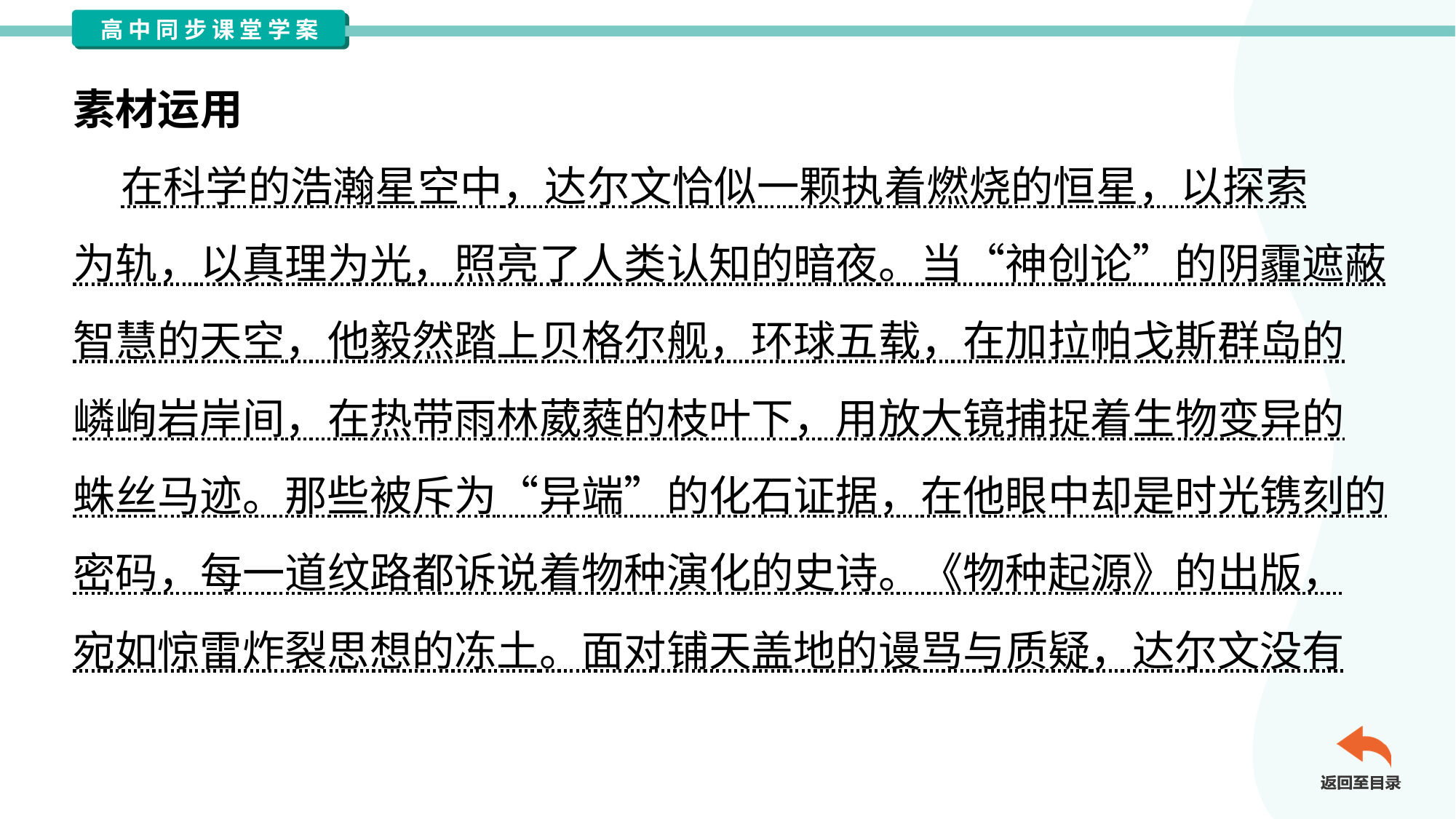

素材运用
    在科学的浩瀚星空中，达尔文恰似一颗执着燃烧的恒星，以探索
为轨，以真理为光，照亮了人类认知的暗夜。当“神创论”的阴霾遮蔽
智慧的天空，他毅然踏上贝格尔舰，环球五载，在加拉帕戈斯群岛的
嶙峋岩岸间，在热带雨林葳蕤的枝叶下，用放大镜捕捉着生物变异的
蛛丝马迹。那些被斥为“异端”的化石证据，在他眼中却是时光镌刻的
密码，每一道纹路都诉说着物种演化的史诗。《物种起源》的出版，
宛如惊雷炸裂思想的冻土。面对铺天盖地的谩骂与质疑，达尔文没有